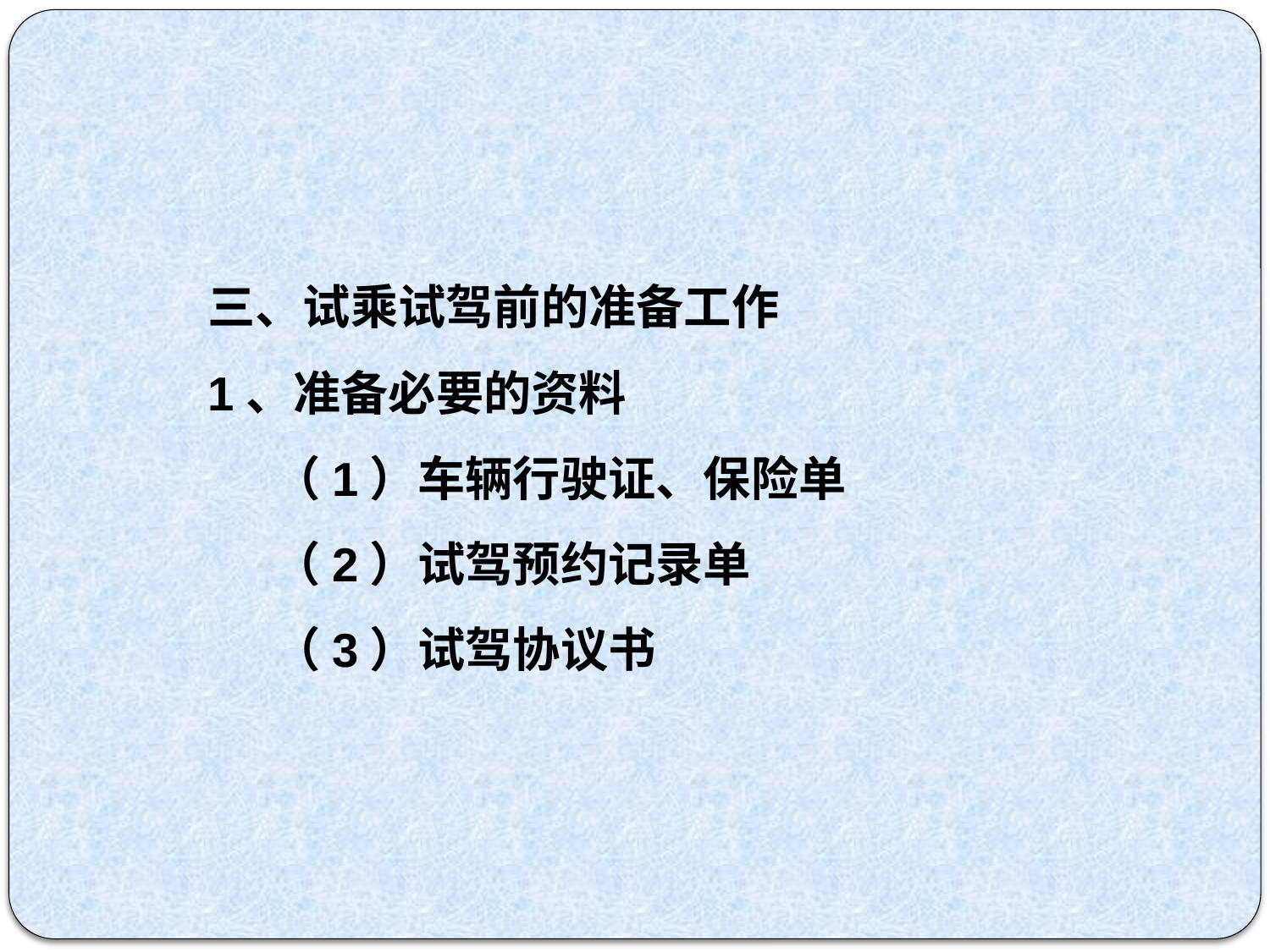

三、试乘试驾前的准备工作
1、准备必要的资料
     （1）车辆行驶证、保险单
     （2）试驾预约记录单
     （3）试驾协议书